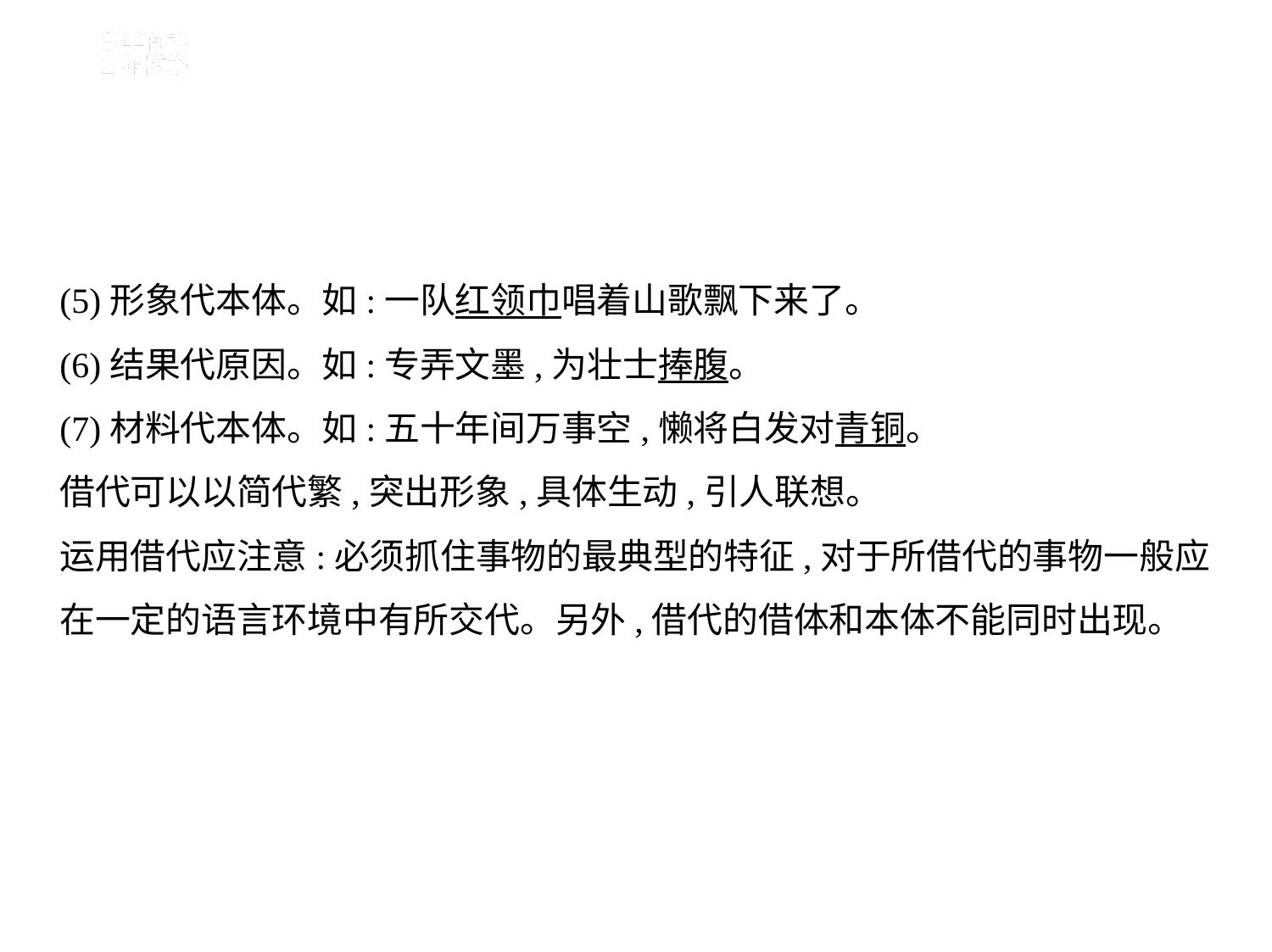

(5)形象代本体。如:一队红领巾唱着山歌飘下来了。
(6)结果代原因。如:专弄文墨,为壮士捧腹。
(7)材料代本体。如:五十年间万事空,懒将白发对青铜。
借代可以以简代繁,突出形象,具体生动,引人联想。
运用借代应注意:必须抓住事物的最典型的特征,对于所借代的事物一般应
在一定的语言环境中有所交代。另外,借代的借体和本体不能同时出现。